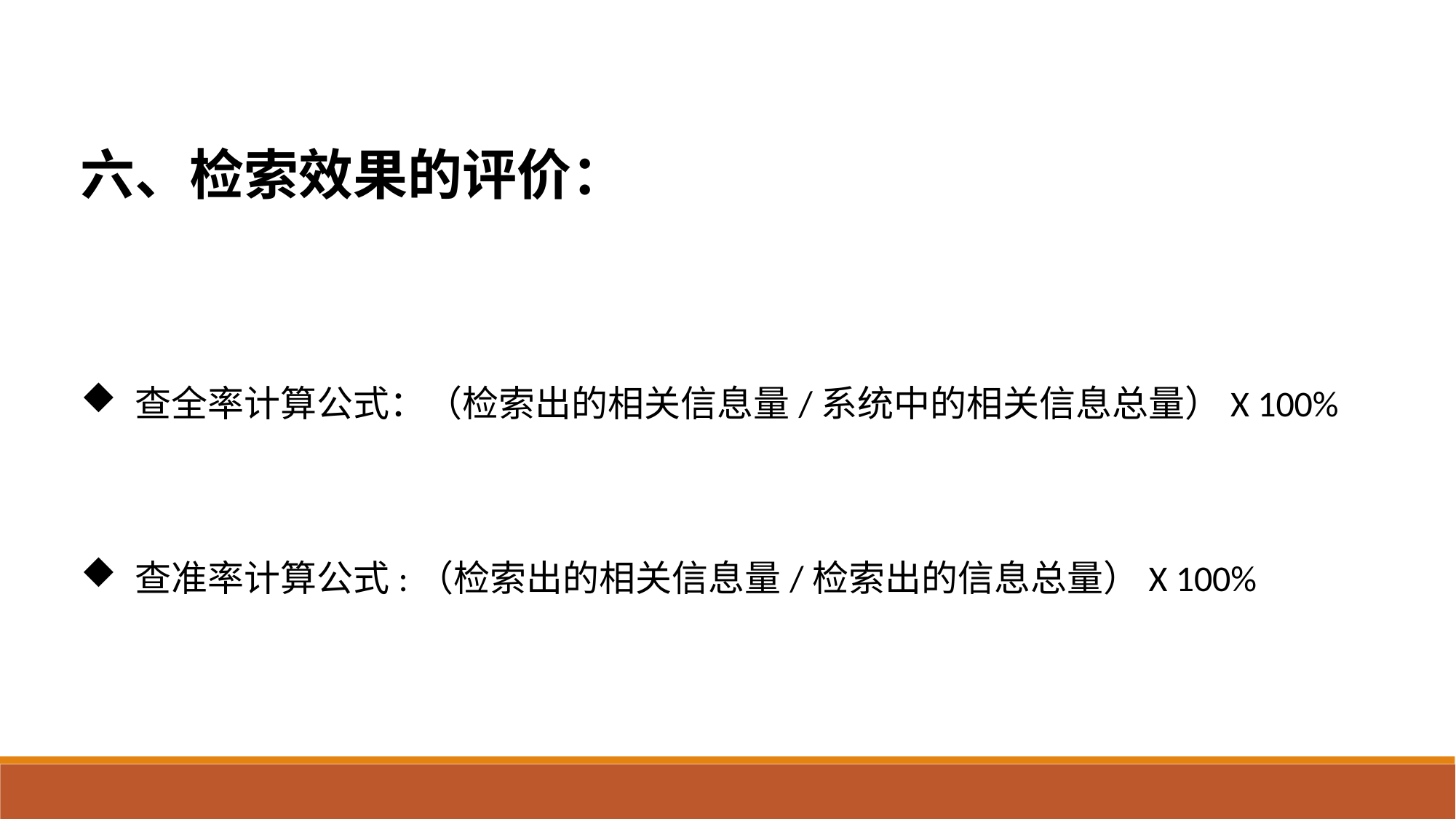

六、检索效果的评价：

查全率计算公式：（检索出的相关信息量/系统中的相关信息总量）X 100%

查准率计算公式:（检索出的相关信息量/检索出的信息总量）X 100%